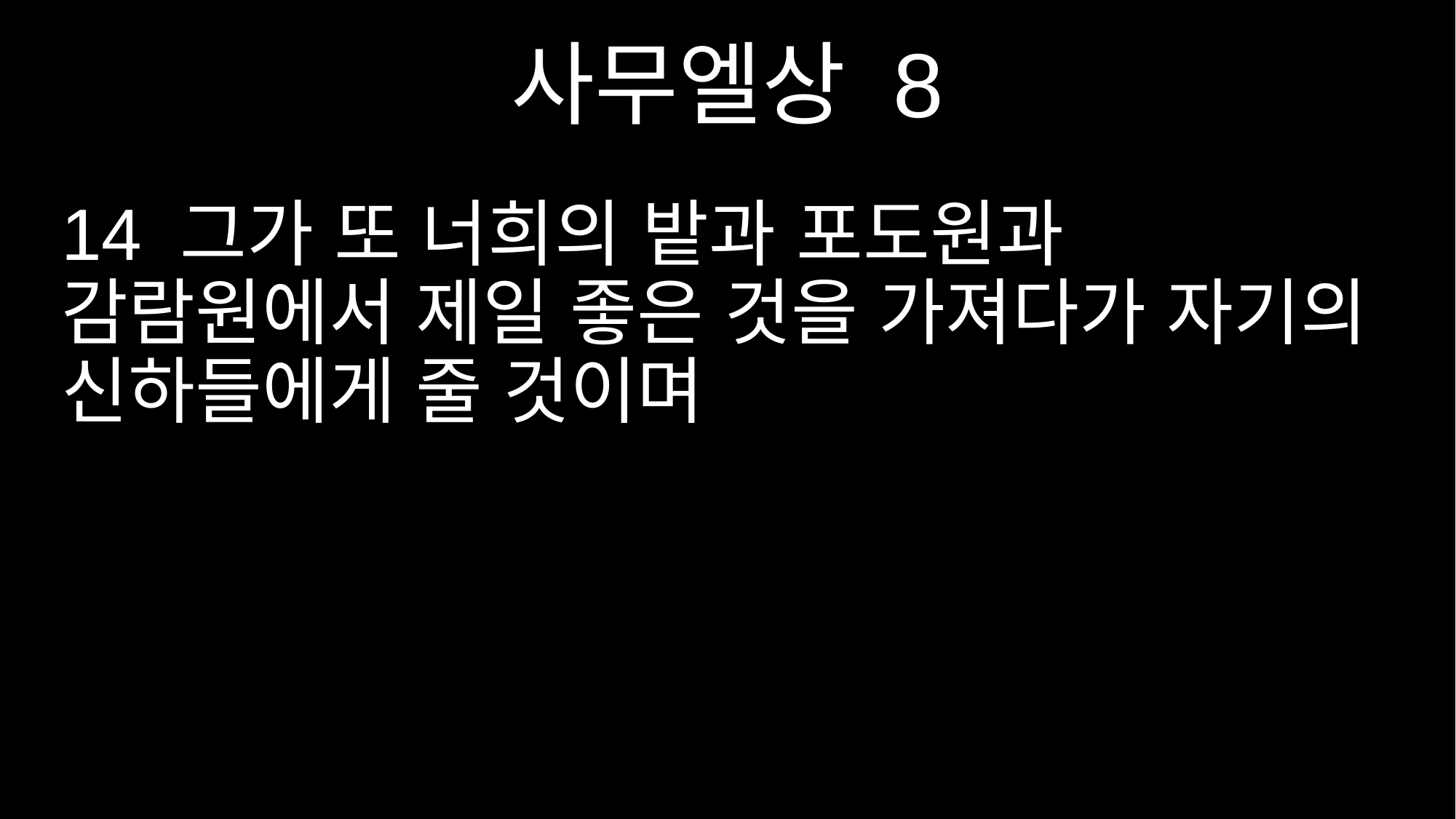

사무엘상 8
14 그가 또 너희의 밭과 포도원과 감람원에서 제일 좋은 것을 가져다가 자기의 신하들에게 줄 것이며